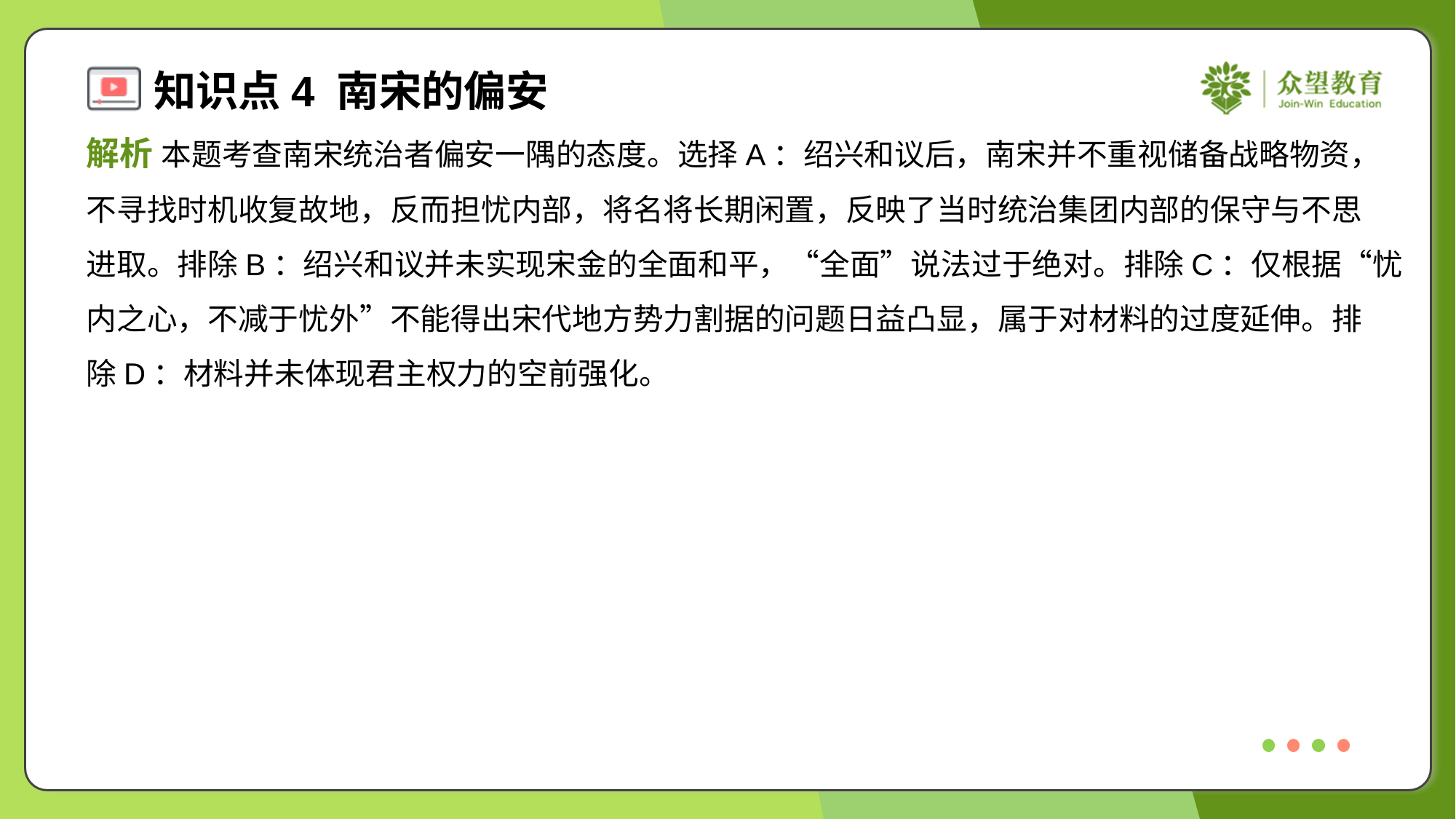

解析 本题考查南宋统治者偏安一隅的态度。选择A：绍兴和议后，南宋并不重视储备战略物资，
不寻找时机收复故地，反而担忧内部，将名将长期闲置，反映了当时统治集团内部的保守与不思
进取。排除B：绍兴和议并未实现宋金的全面和平，“全面”说法过于绝对。排除C：仅根据“忧
内之心，不减于忧外”不能得出宋代地方势力割据的问题日益凸显，属于对材料的过度延伸。排
除D：材料并未体现君主权力的空前强化。